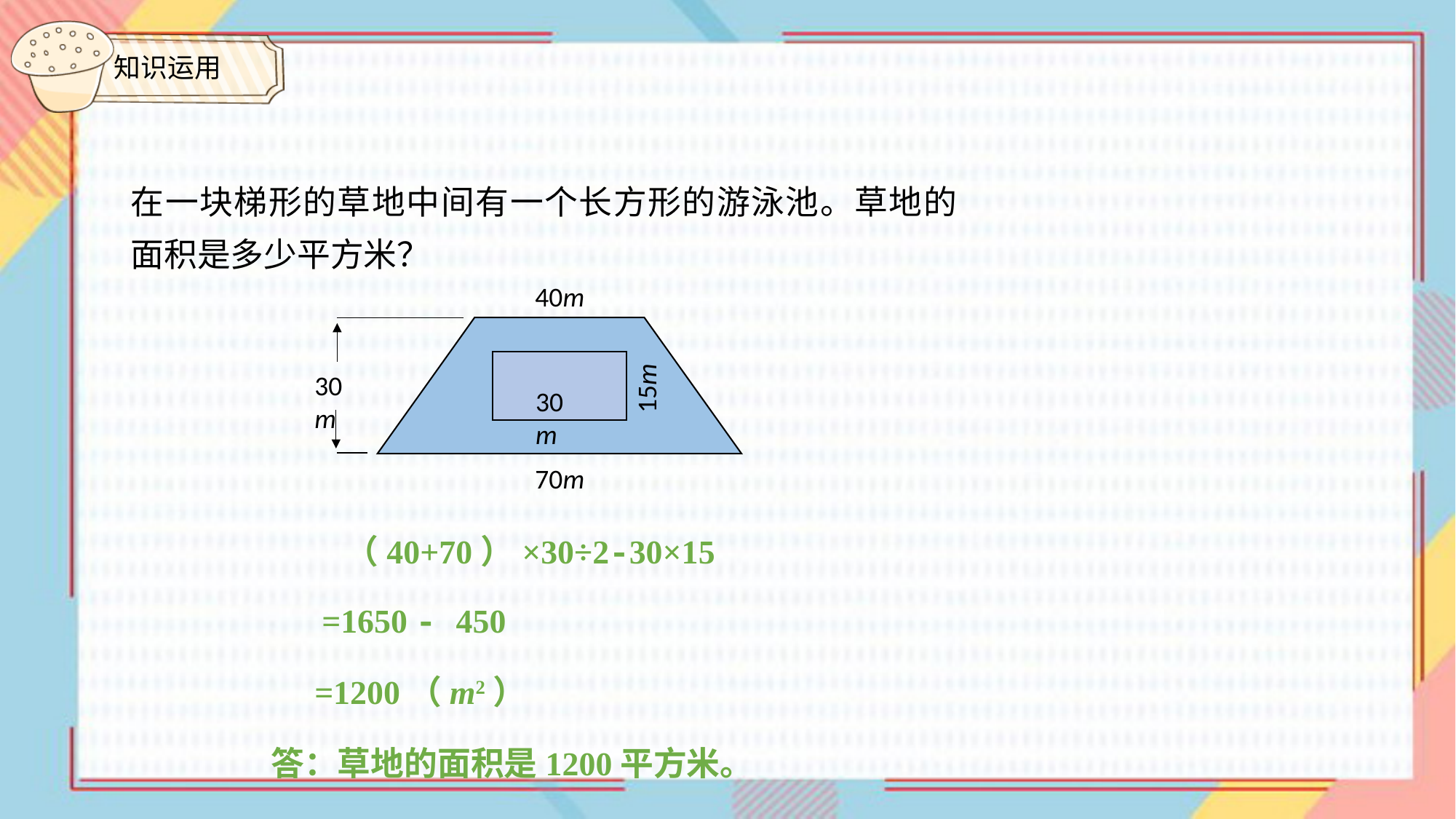

知识运用
在一块梯形的草地中间有一个长方形的游泳池。草地的面积是多少平方米？
40m

30m
15m
30m
70m
   （40+70）×30÷2-30×15
  =1650 - 450
=1200（m2）
答：草地的面积是1200平方米。